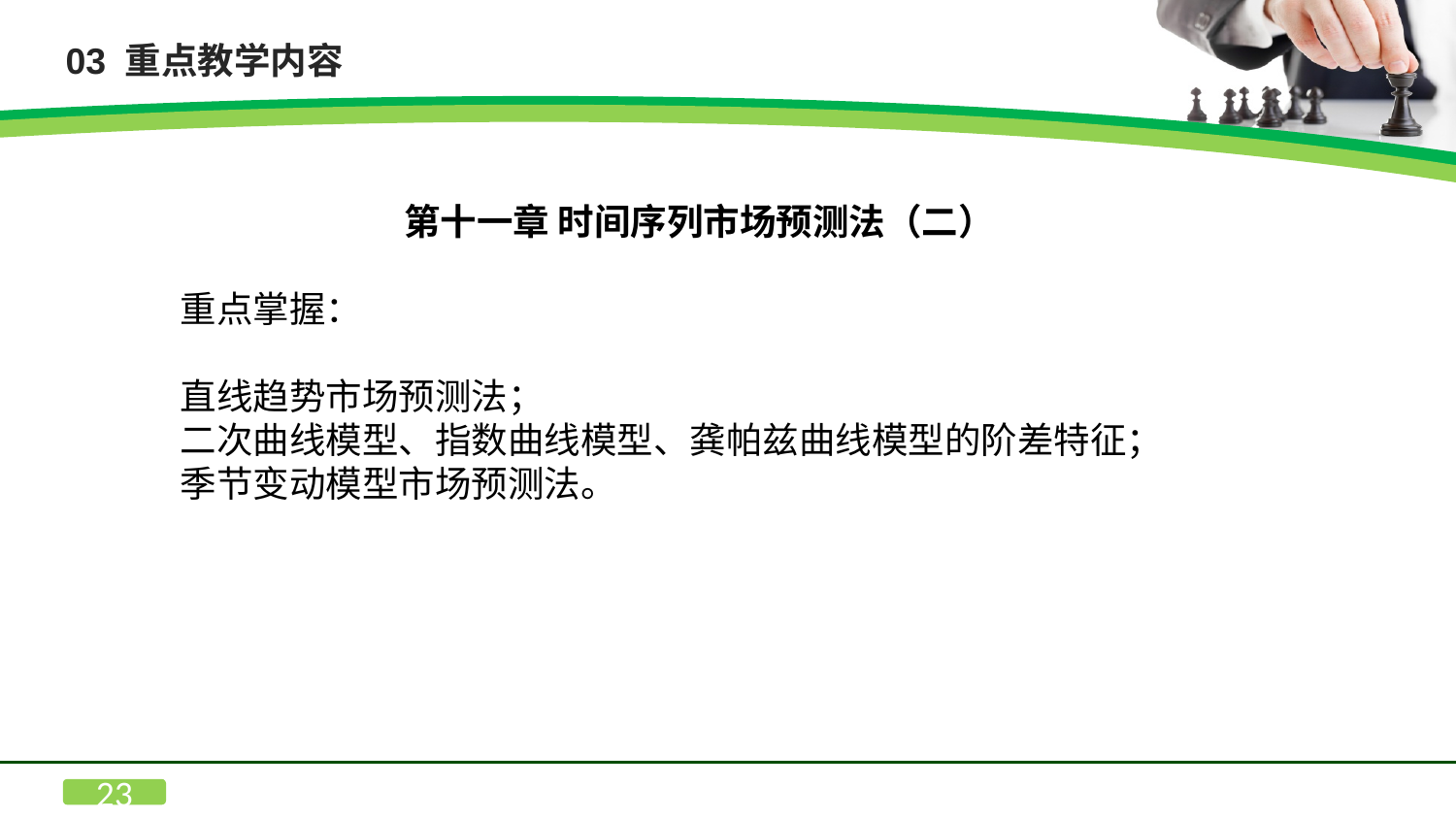

03 重点教学内容
第十一章 时间序列市场预测法（二）

重点掌握：

直线趋势市场预测法；
二次曲线模型、指数曲线模型、龚帕兹曲线模型的阶差特征；
季节变动模型市场预测法。